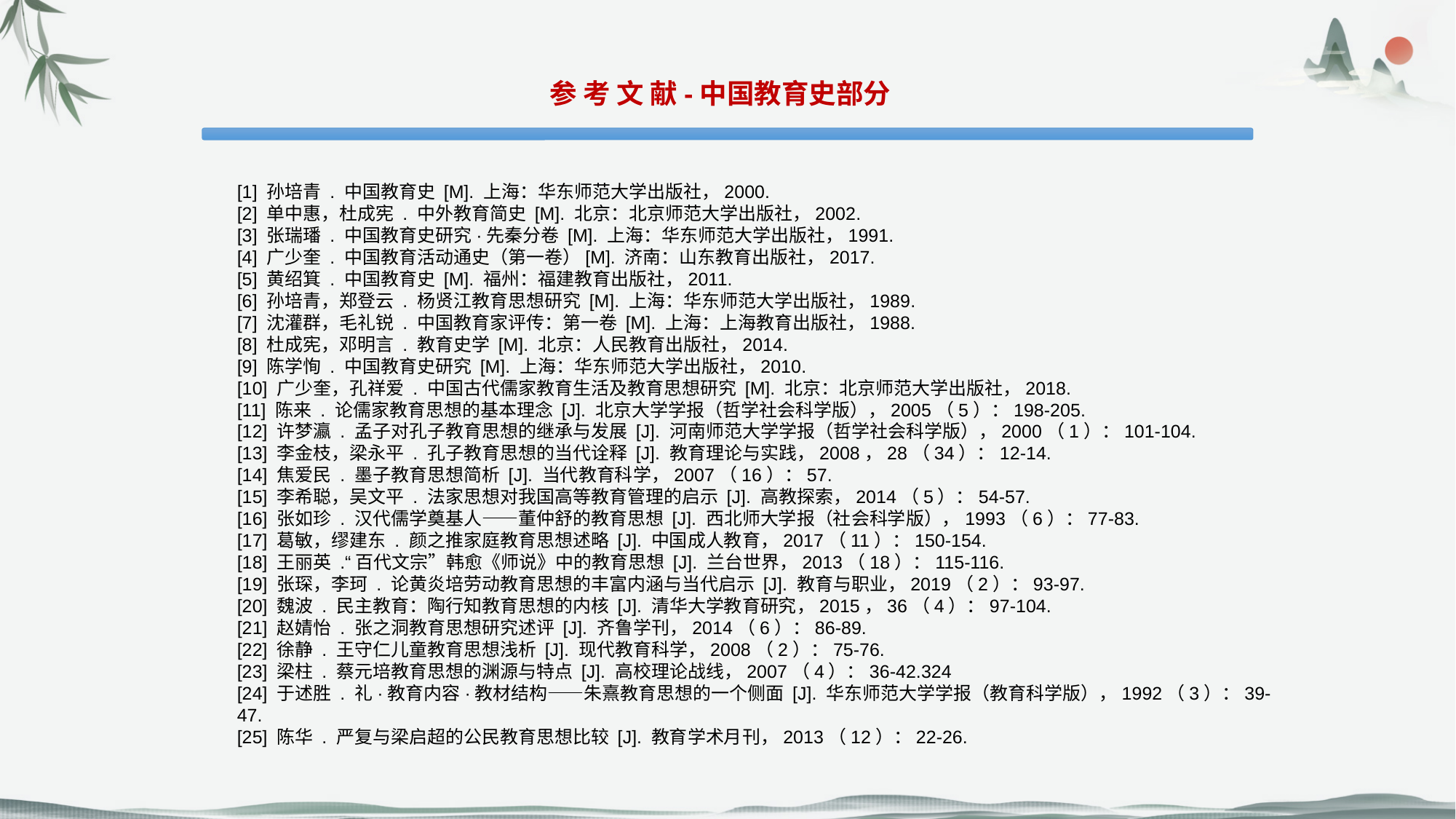

参 考 文 献-中国教育史部分

[1] 孙培青 . 中国教育史 [M]. 上海：华东师范大学出版社，2000.
[2] 单中惠，杜成宪 . 中外教育简史 [M]. 北京：北京师范大学出版社，2002.
[3] 张瑞璠 . 中国教育史研究·先秦分卷 [M]. 上海：华东师范大学出版社，1991.
[4] 广少奎 . 中国教育活动通史（第一卷）[M]. 济南：山东教育出版社，2017.
[5] 黄绍箕 . 中国教育史 [M]. 福州：福建教育出版社，2011.
[6] 孙培青，郑登云 . 杨贤江教育思想研究 [M]. 上海：华东师范大学出版社，1989.
[7] 沈灌群，毛礼锐 . 中国教育家评传：第一卷 [M]. 上海：上海教育出版社，1988.
[8] 杜成宪，邓明言 . 教育史学 [M]. 北京：人民教育出版社，2014.
[9] 陈学恂 . 中国教育史研究 [M]. 上海：华东师范大学出版社，2010.
[10] 广少奎，孔祥爱 . 中国古代儒家教育生活及教育思想研究 [M]. 北京：北京师范大学出版社，2018.
[11] 陈来 . 论儒家教育思想的基本理念 [J]. 北京大学学报（哲学社会科学版），2005（5）：198-205.
[12] 许梦瀛 . 孟子对孔子教育思想的继承与发展 [J]. 河南师范大学学报（哲学社会科学版），2000（1）：101-104.
[13] 李金枝，梁永平 . 孔子教育思想的当代诠释 [J]. 教育理论与实践，2008，28（34）：12-14.
[14] 焦爱民 . 墨子教育思想简析 [J]. 当代教育科学，2007（16）：57.
[15] 李希聪，吴文平 . 法家思想对我国高等教育管理的启示 [J]. 高教探索，2014（5）：54-57.
[16] 张如珍 . 汉代儒学奠基人——董仲舒的教育思想 [J]. 西北师大学报（社会科学版），1993（6）：77-83.
[17] 葛敏，缪建东 . 颜之推家庭教育思想述略 [J]. 中国成人教育，2017（11）：150-154.
[18] 王丽英 .“百代文宗”韩愈《师说》中的教育思想 [J]. 兰台世界，2013（18）：115-116.
[19] 张琛，李珂 . 论黄炎培劳动教育思想的丰富内涵与当代启示 [J]. 教育与职业，2019（2）：93-97.
[20] 魏波 . 民主教育：陶行知教育思想的内核 [J]. 清华大学教育研究，2015，36（4）：97-104.
[21] 赵婧怡 . 张之洞教育思想研究述评 [J]. 齐鲁学刊，2014（6）：86-89.
[22] 徐静 . 王守仁儿童教育思想浅析 [J]. 现代教育科学，2008（2）：75-76.
[23] 梁柱 . 蔡元培教育思想的渊源与特点 [J]. 高校理论战线，2007（4）：36-42.324
[24] 于述胜 . 礼·教育内容·教材结构——朱熹教育思想的一个侧面 [J]. 华东师范大学学报（教育科学版），1992（3）：39-47.
[25] 陈华 . 严复与梁启超的公民教育思想比较 [J]. 教育学术月刊，2013（12）：22-26.